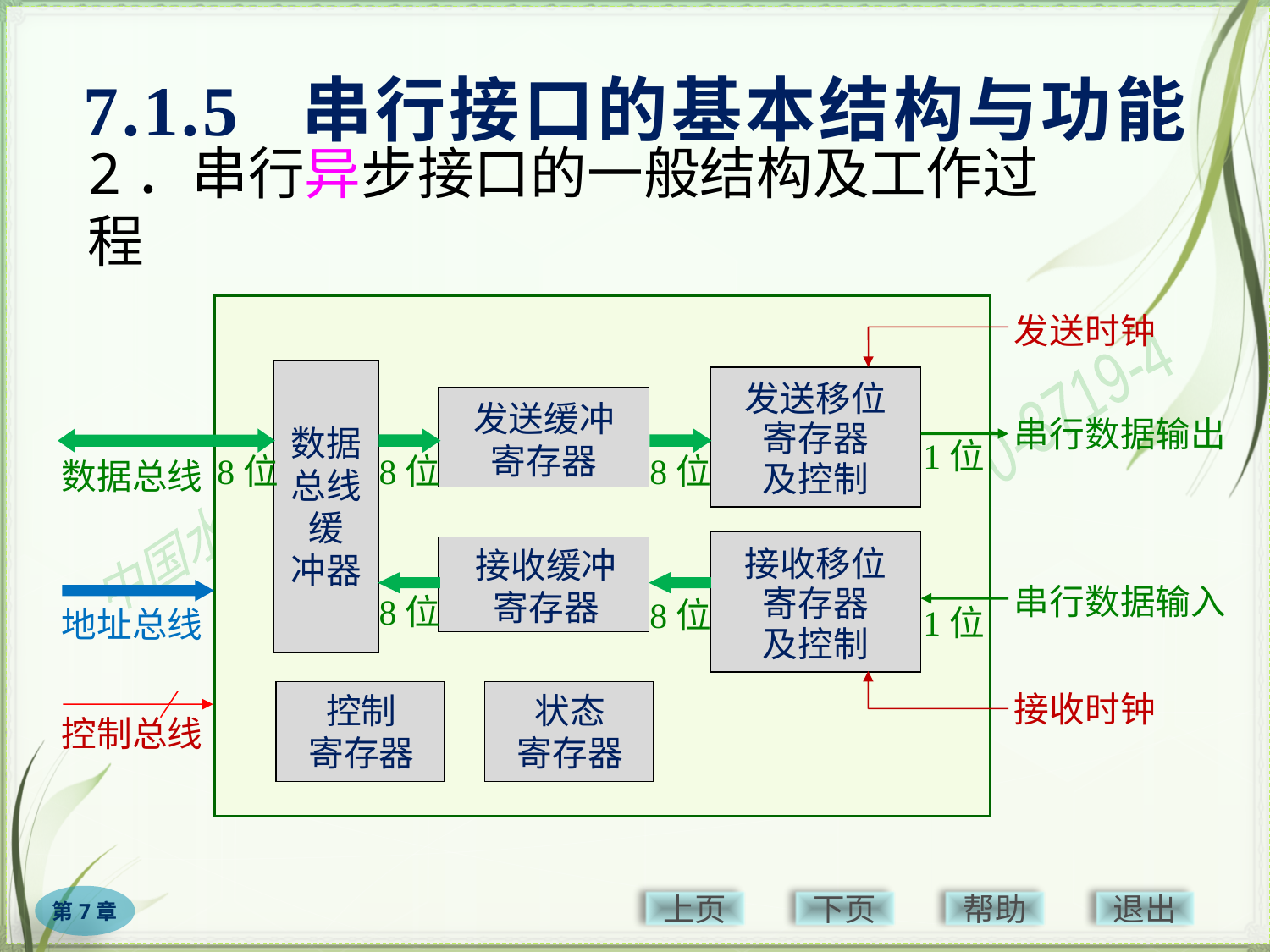

7.1.5  串行接口的基本结构与功能
# 2．串行异步接口的一般结构及工作过程

发送时钟

发送移位
寄存器
及控制

发送缓冲
寄存器
串行数据输出
数据
总线
缓
冲器
1位

8位
8位
8位
数据总线

接收缓冲
寄存器
接收移位
寄存器
及控制

串行数据输入

8位
8位
1位
地址总线

接收时钟

控制
寄存器
状态
寄存器

控制总线